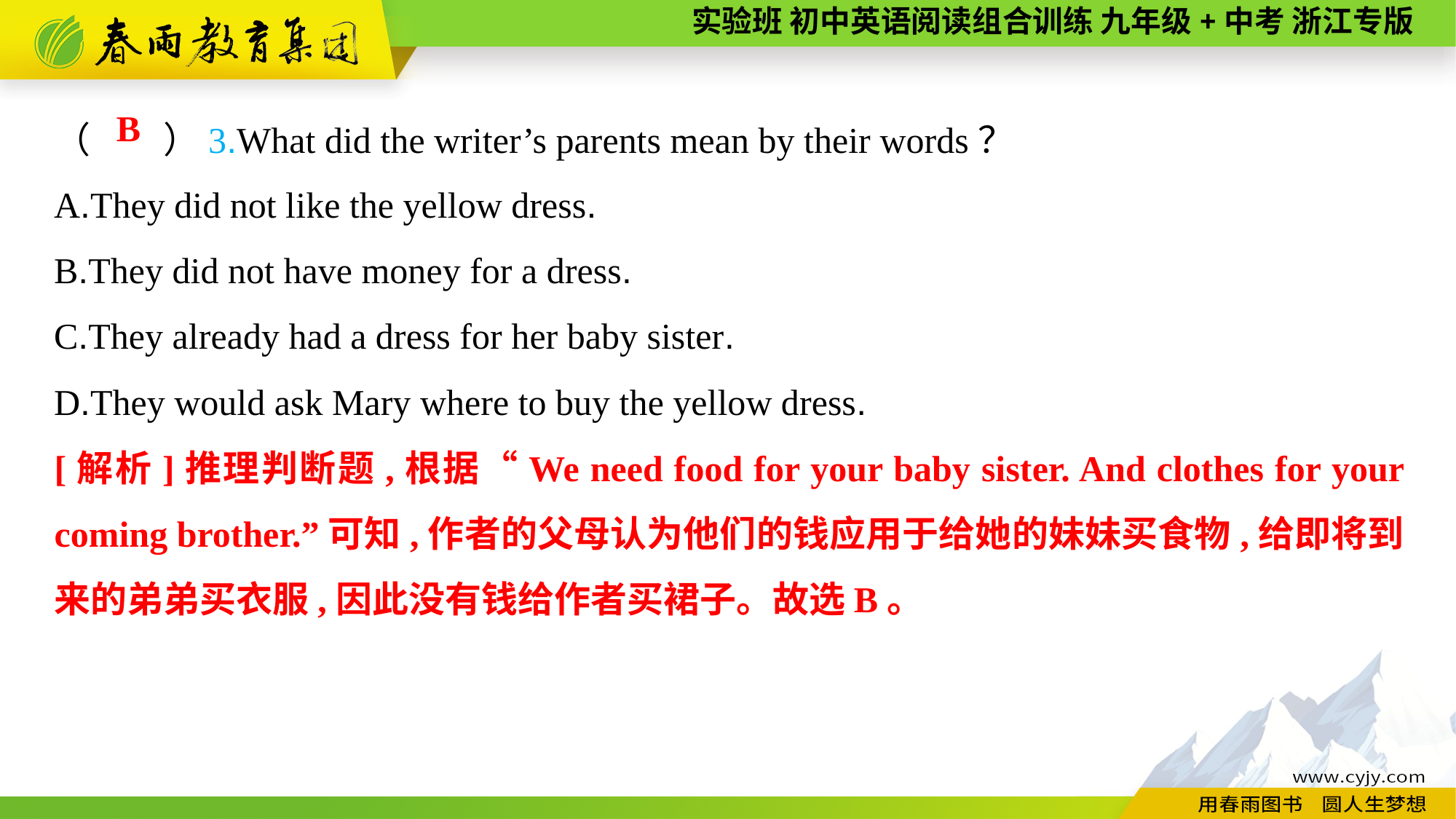

（　　）3.What did the writer’s parents mean by their words？
A.They did not like the yellow dress.
B.They did not have money for a dress.
C.They already had a dress for her baby sister.
D.They would ask Mary where to buy the yellow dress.
B
[解析]推理判断题,根据“We need food for your baby sister. And clothes for your coming brother.”可知,作者的父母认为他们的钱应用于给她的妹妹买食物,给即将到来的弟弟买衣服,因此没有钱给作者买裙子。故选B。